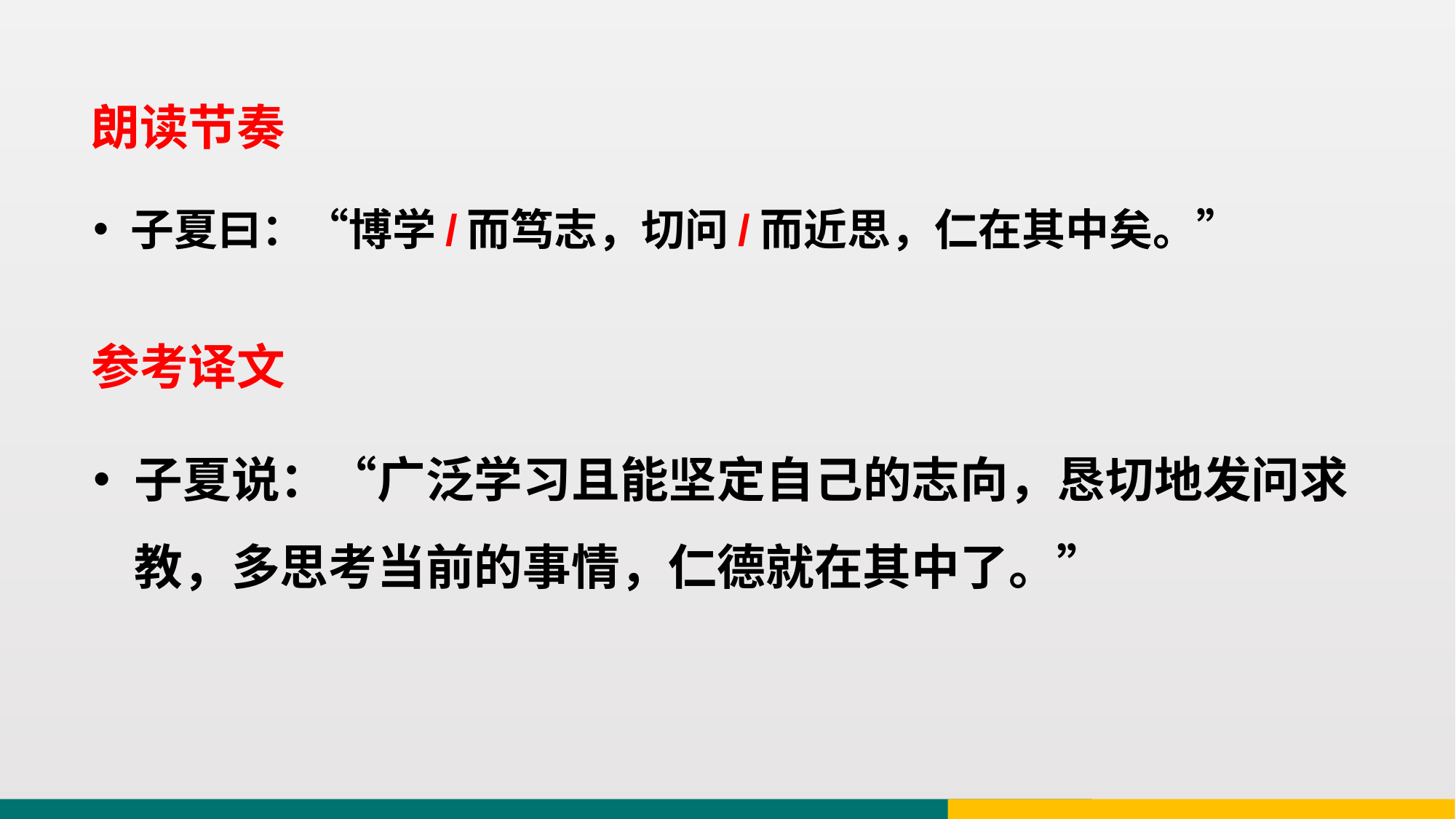

朗读节奏
子夏曰：“博学/而笃志，切问/而近思，仁在其中矣。”
参考译文
子夏说：“广泛学习且能坚定自己的志向，恳切地发问求教，多思考当前的事情，仁德就在其中了。”